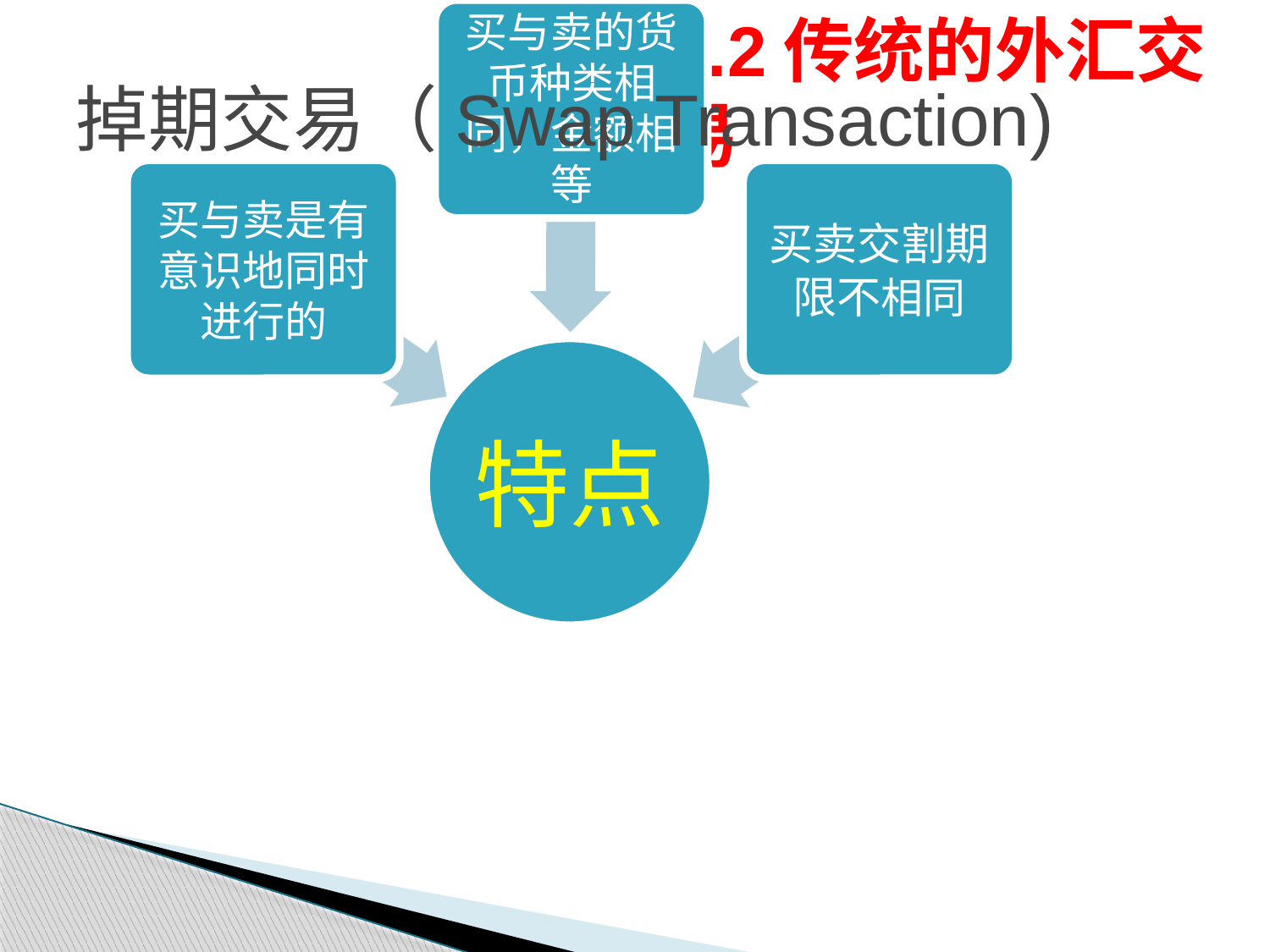

# 掉期交易（Swap Transaction)
特点
买与卖是有意识地同时进行的

买与卖的货币种类相同，金额相等

买卖交割期限不相同